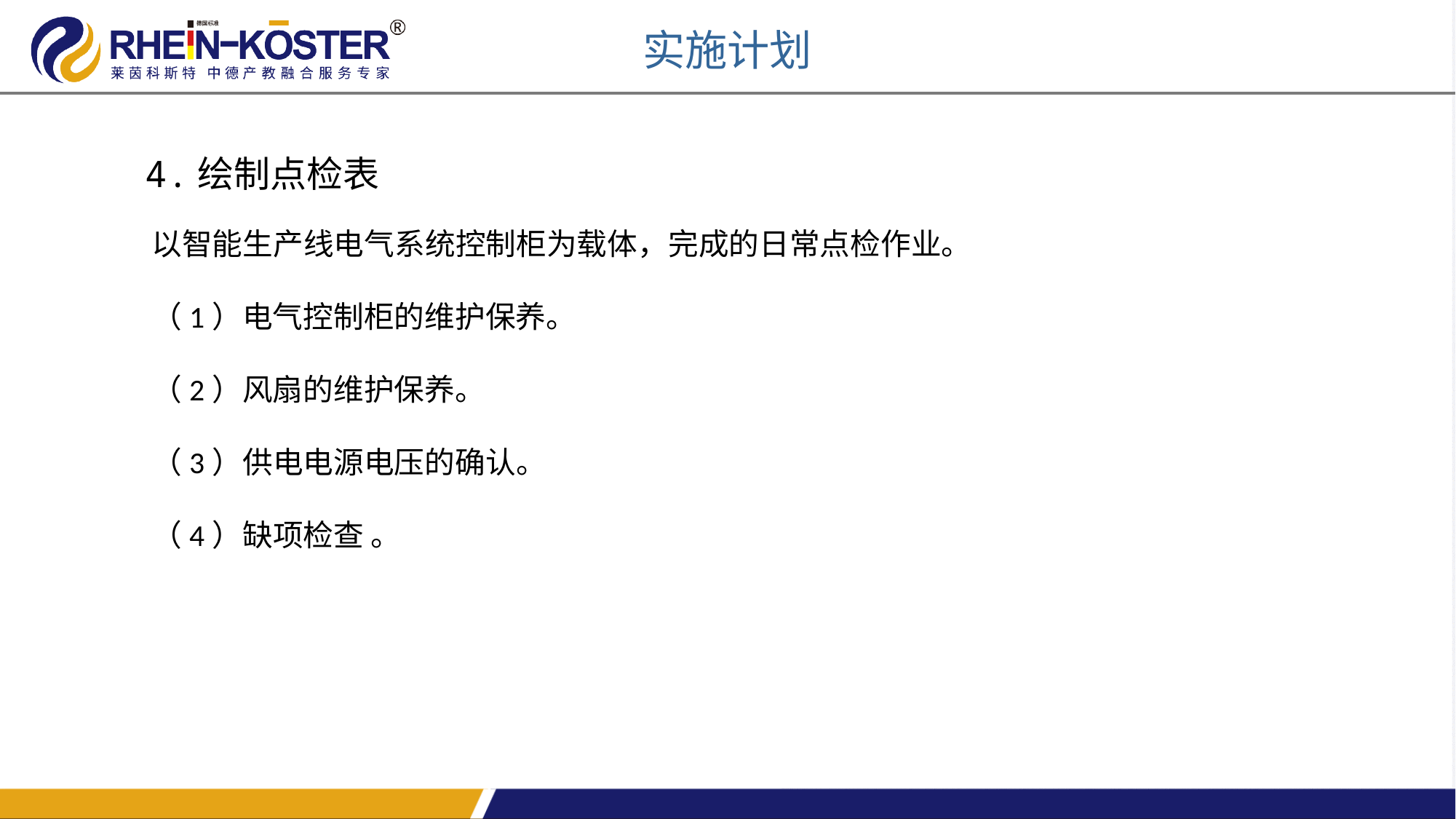

实施计划
4.绘制点检表
以智能生产线电气系统控制柜为载体，完成的日常点检作业。
（1）电气控制柜的维护保养。
（2）风扇的维护保养。
（3）供电电源电压的确认。
（4）缺项检查 。